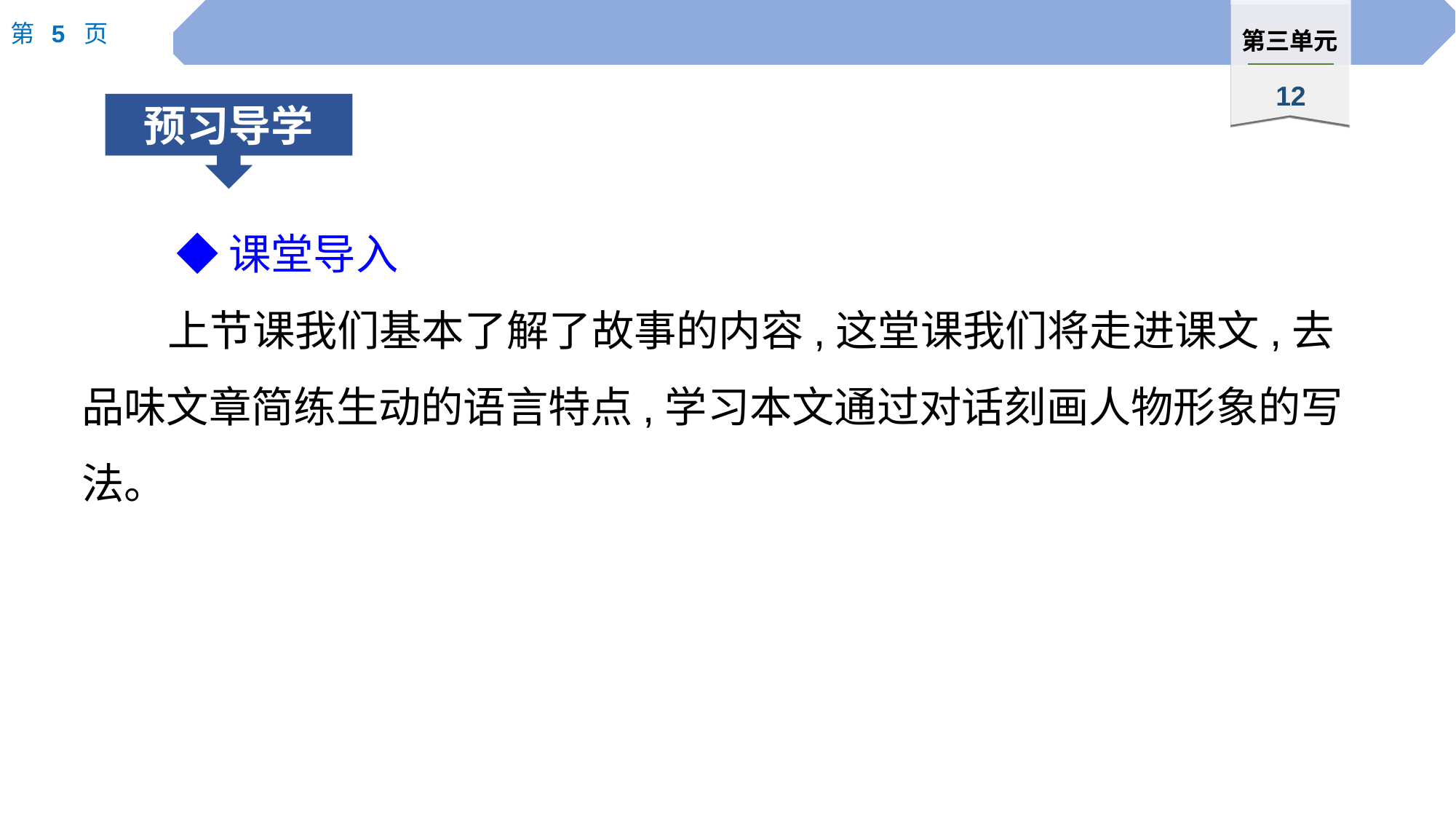

◆课堂导入

上节课我们基本了解了故事的内容,这堂课我们将走进课文,去品味文章简练生动的语言特点,学习本文通过对话刻画人物形象的写法。